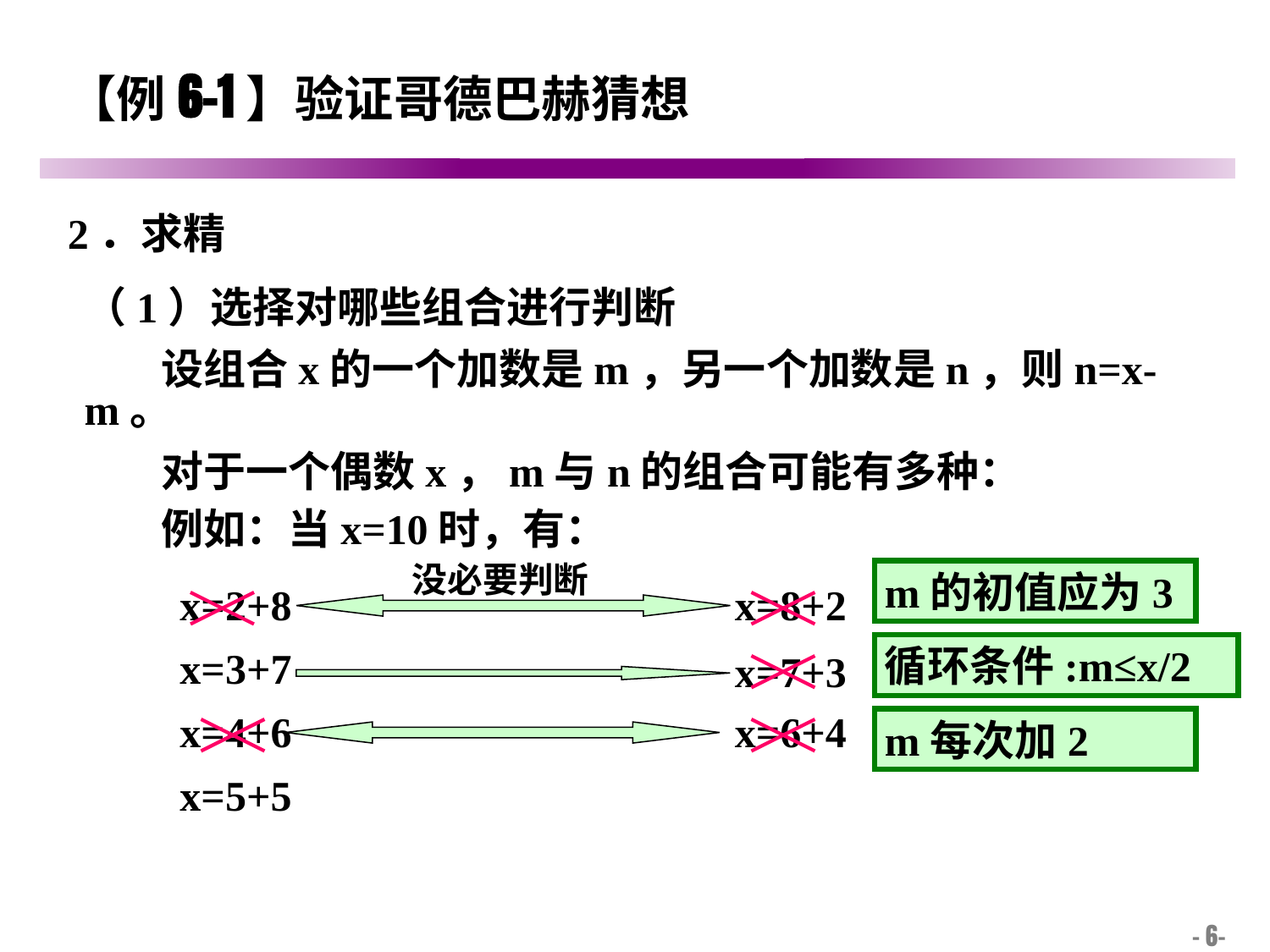

# 【例6-1】验证哥德巴赫猜想
2．求精
（1）选择对哪些组合进行判断
       设组合x的一个加数是m，另一个加数是n，则n=x-m。
       对于一个偶数x，m与n的组合可能有多种：
       例如：当x=10时，有：
没必要判断
m的初值应为3
x=2+8
x=8+2

循环条件:m≤x/2
x=3+7
x=7+3

x=4+6
x=6+4
m每次加2

x=5+5
 - 6-